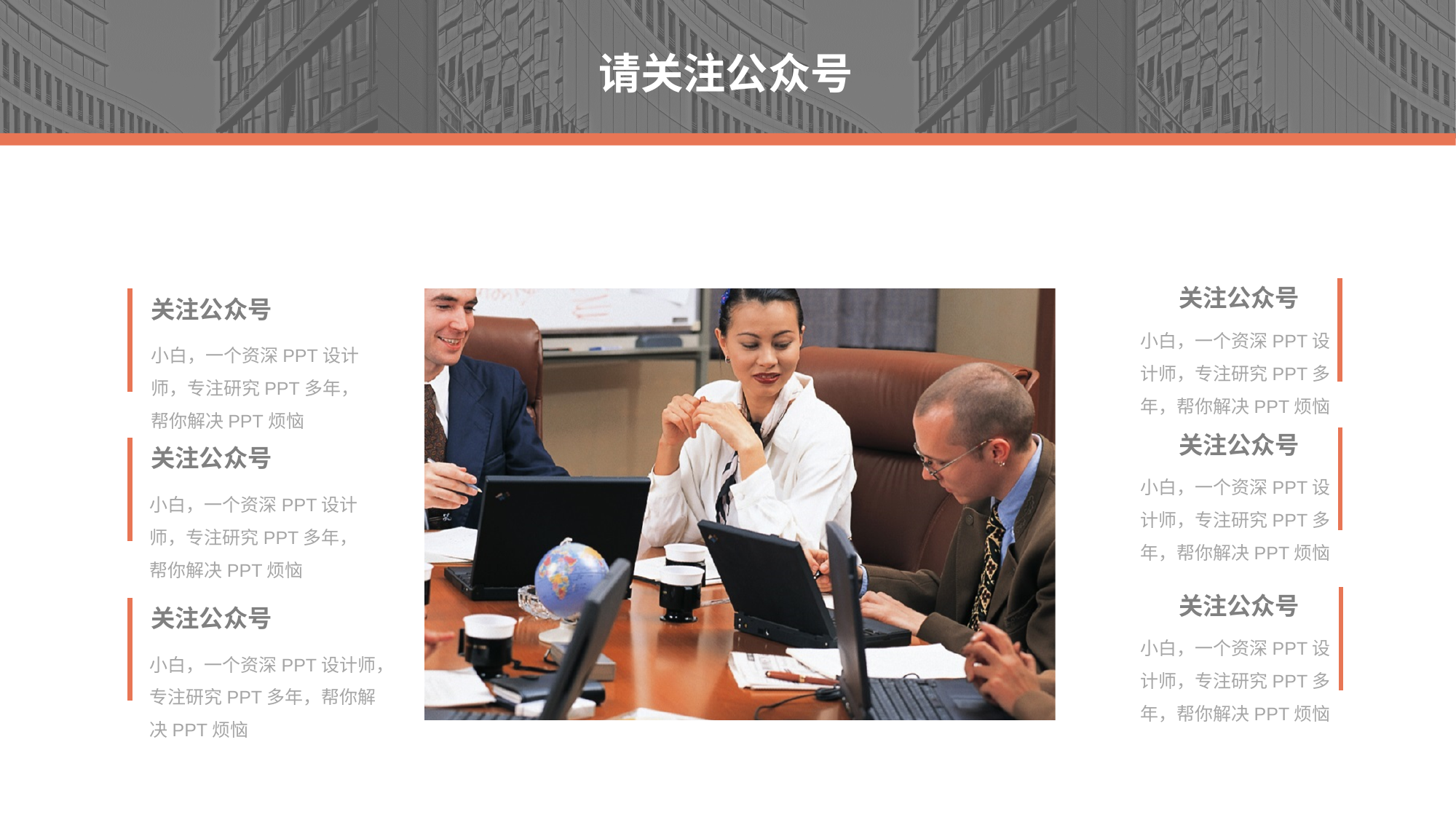

请关注公众号

关注公众号
关注公众号
小白，一个资深PPT设计师，专注研究PPT多年，帮你解决PPT烦恼
小白，一个资深PPT设计师，专注研究PPT多年，帮你解决PPT烦恼
关注公众号
关注公众号
小白，一个资深PPT设计师，专注研究PPT多年，帮你解决PPT烦恼
小白，一个资深PPT设计师，专注研究PPT多年，帮你解决PPT烦恼
关注公众号
关注公众号
小白，一个资深PPT设计师，专注研究PPT多年，帮你解决PPT烦恼
小白，一个资深PPT设计师，专注研究PPT多年，帮你解决PPT烦恼